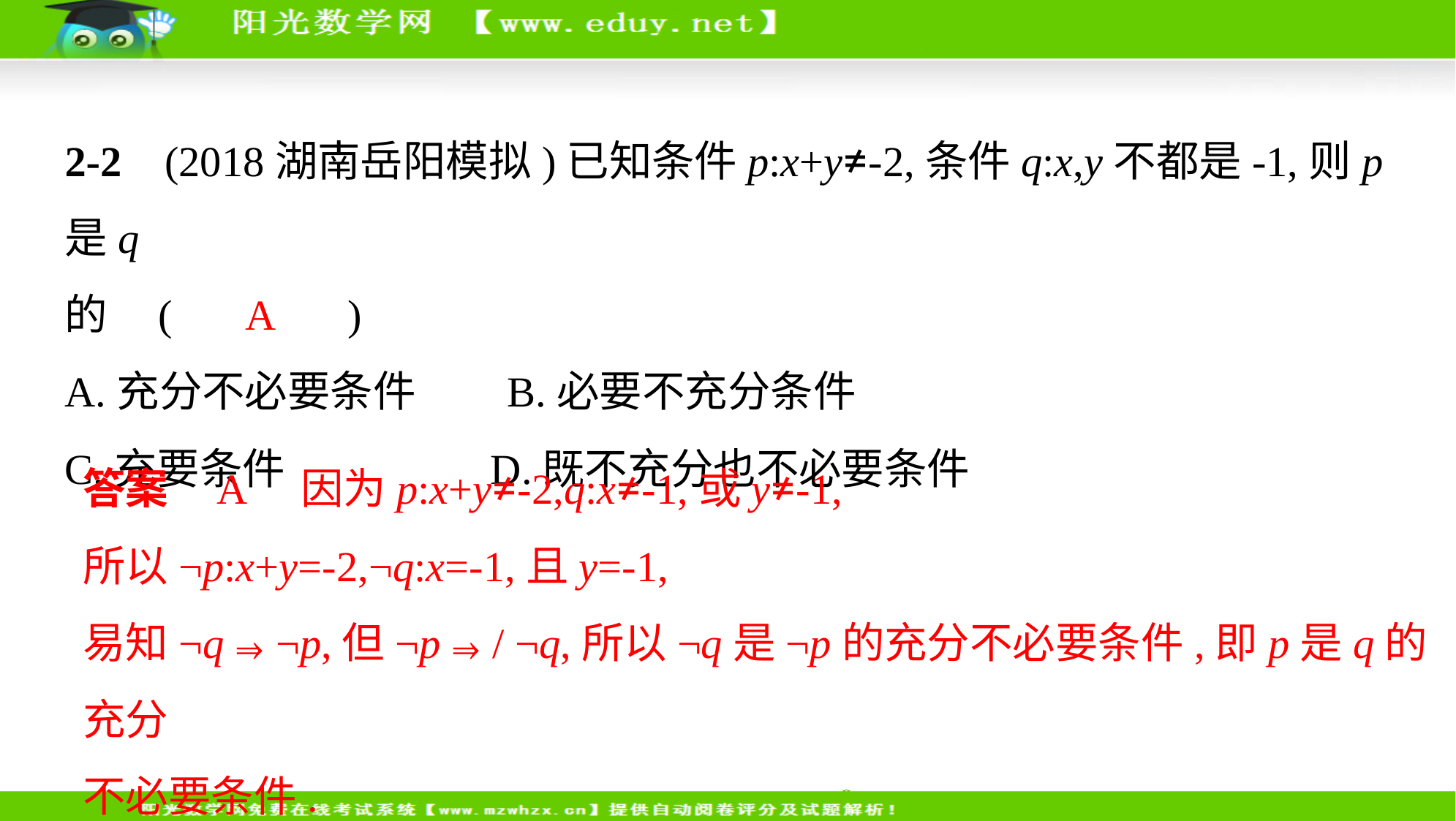

2-2    (2018湖南岳阳模拟)已知条件p:x+y≠-2,条件q:x,y不都是-1,则p是q
的 (　 A 　)
A.充分不必要条件　    B.必要不充分条件
C.充要条件　                D.既不充分也不必要条件

答案    A　因为p:x+y≠-2,q:x≠-1,或y≠-1,
所以¬p:x+y=-2,¬q:x=-1,且y=-1,
易知¬q⇒¬p,但¬p⇒/ ¬q,所以¬q是¬p的充分不必要条件,即p是q的充分
不必要条件.